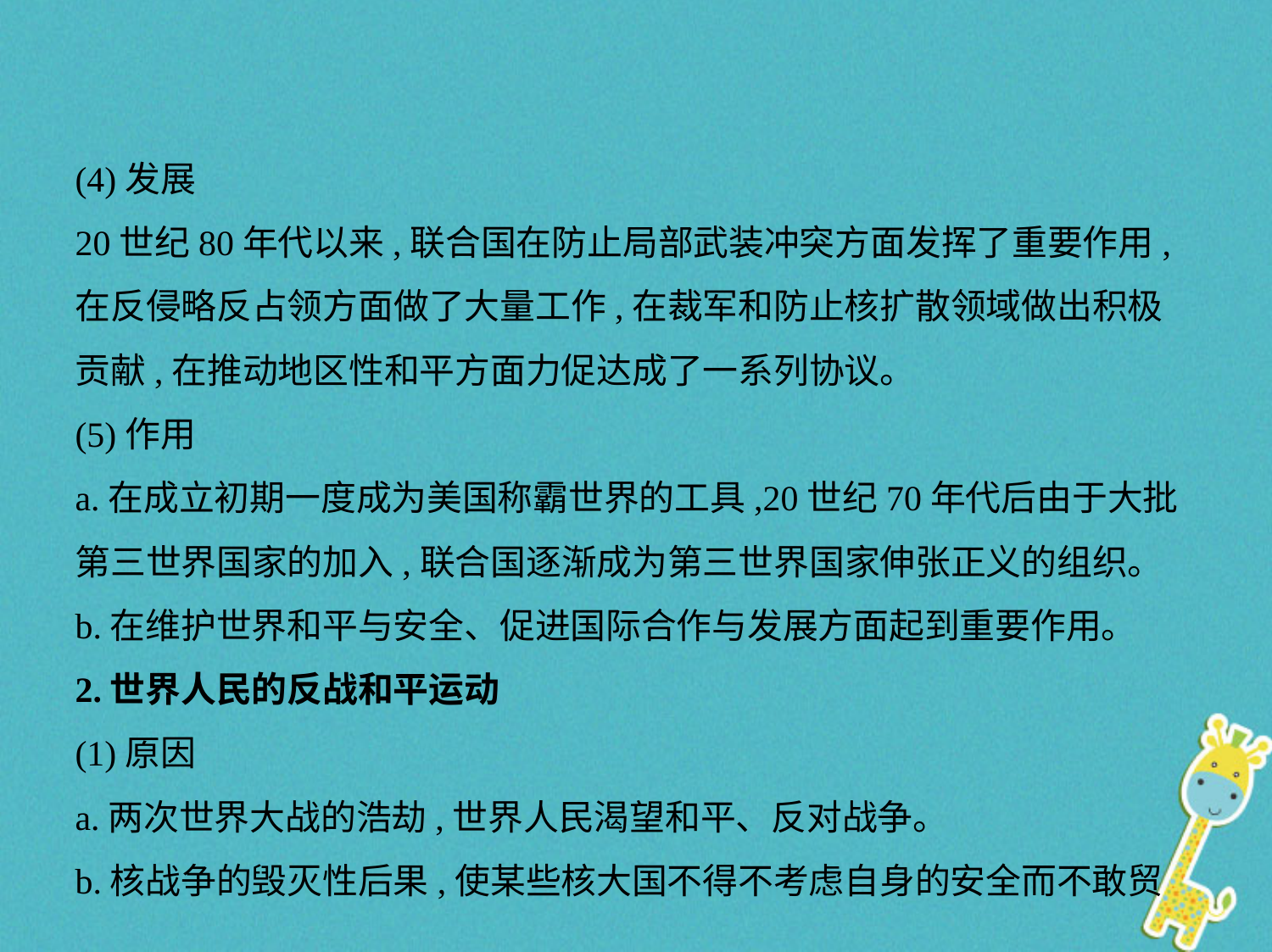

(4)发展
20世纪80年代以来,联合国在防止局部武装冲突方面发挥了重要作用,
在反侵略反占领方面做了大量工作,在裁军和防止核扩散领域做出积极
贡献,在推动地区性和平方面力促达成了一系列协议。
(5)作用
a.在成立初期一度成为美国称霸世界的工具,20世纪70年代后由于大批
第三世界国家的加入,联合国逐渐成为第三世界国家伸张正义的组织。
b.在维护世界和平与安全、促进国际合作与发展方面起到重要作用。
2.世界人民的反战和平运动
(1)原因
a.两次世界大战的浩劫,世界人民渴望和平、反对战争。
b.核战争的毁灭性后果,使某些核大国不得不考虑自身的安全而不敢贸